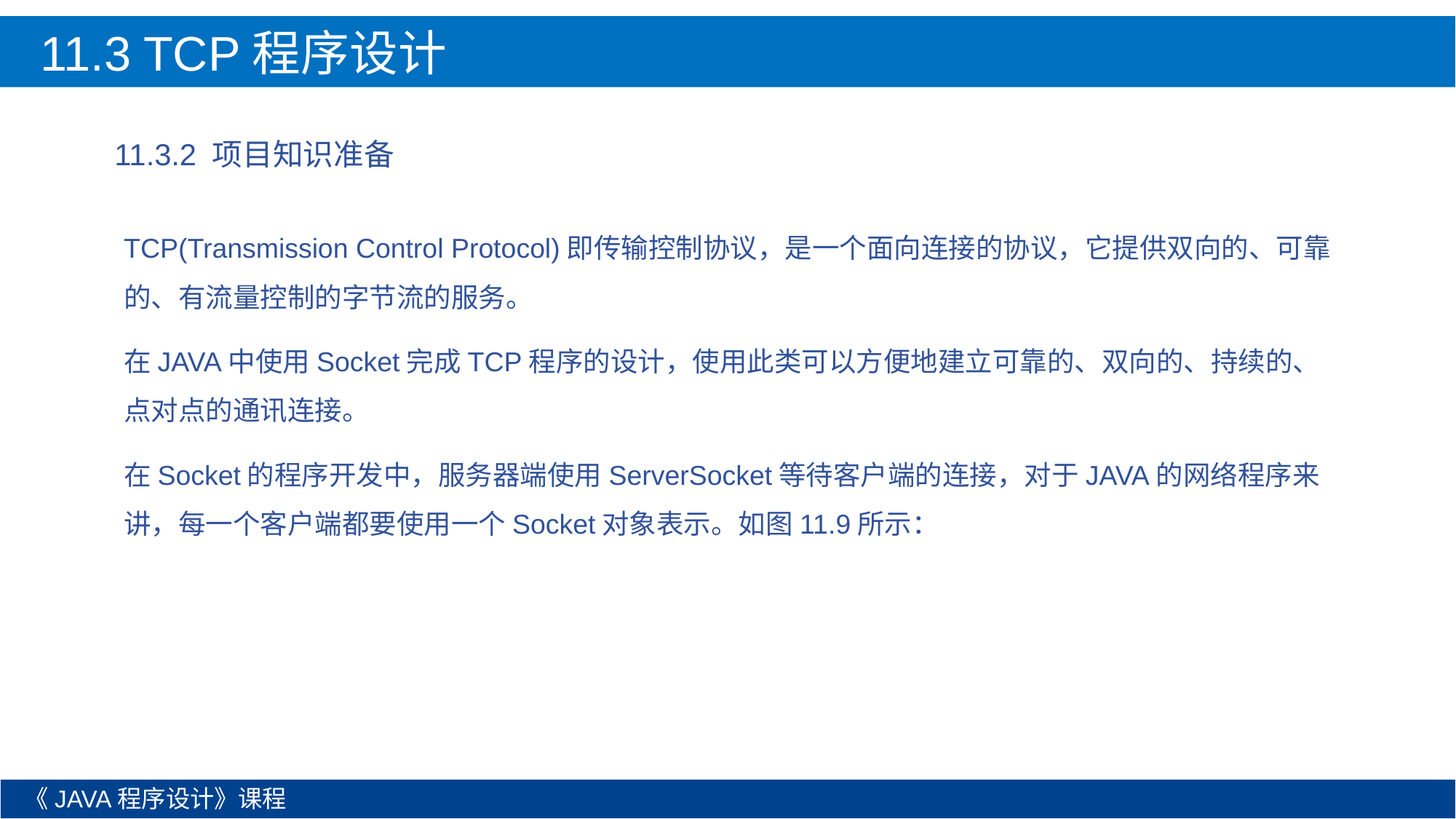

11.3 TCP程序设计
11.3.2 项目知识准备
TCP(Transmission Control Protocol)即传输控制协议，是一个面向连接的协议，它提供双向的、可靠的、有流量控制的字节流的服务。
在JAVA中使用Socket完成TCP程序的设计，使用此类可以方便地建立可靠的、双向的、持续的、点对点的通讯连接。
在Socket的程序开发中，服务器端使用ServerSocket等待客户端的连接，对于JAVA的网络程序来讲，每一个客户端都要使用一个Socket对象表示。如图11.9所示：
《JAVA程序设计》课程